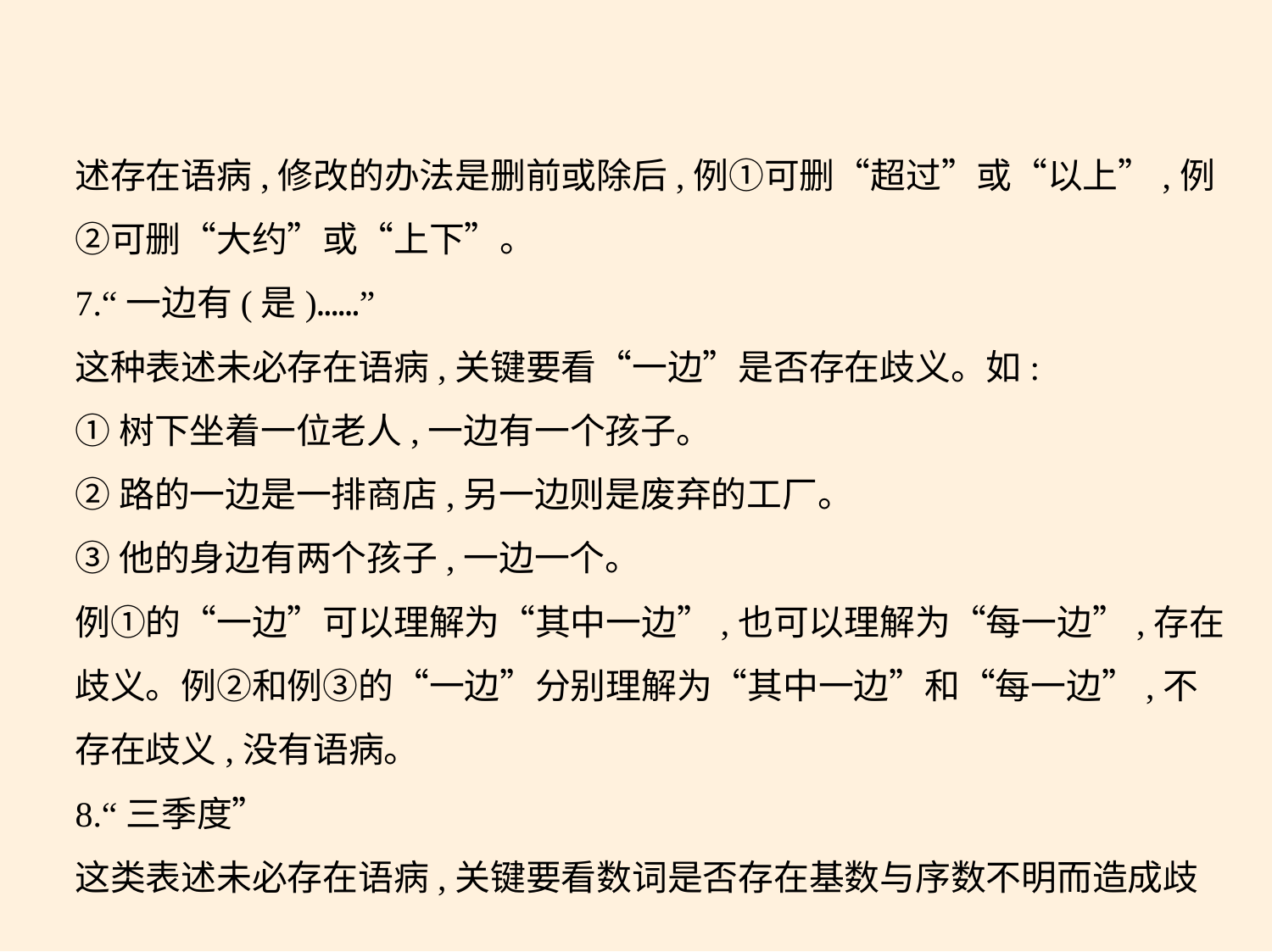

述存在语病,修改的办法是删前或除后,例①可删“超过”或“以上”,例
②可删“大约”或“上下”。
7.“一边有(是)……”
这种表述未必存在语病,关键要看“一边”是否存在歧义。如:
①树下坐着一位老人,一边有一个孩子。
②路的一边是一排商店,另一边则是废弃的工厂。
③他的身边有两个孩子,一边一个。
例①的“一边”可以理解为“其中一边”,也可以理解为“每一边”,存在
歧义。例②和例③的“一边”分别理解为“其中一边”和“每一边”,不
存在歧义,没有语病。
8.“三季度”
这类表述未必存在语病,关键要看数词是否存在基数与序数不明而造成歧